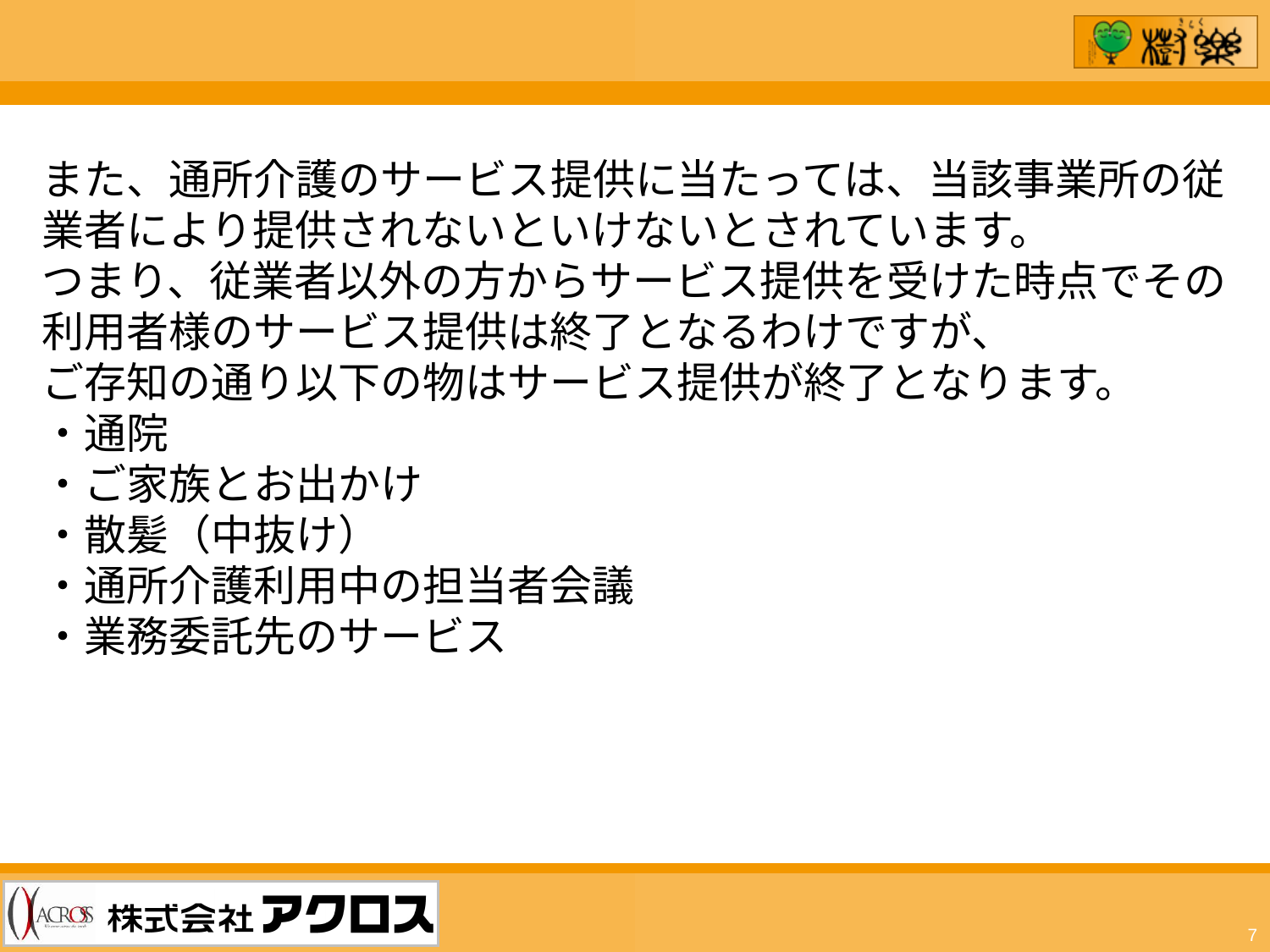

また、通所介護のサービス提供に当たっては、当該事業所の従業者により提供されないといけないとされています。
つまり、従業者以外の方からサービス提供を受けた時点でその利用者様のサービス提供は終了となるわけですが、
ご存知の通り以下の物はサービス提供が終了となります。
・通院
・ご家族とお出かけ
・散髪（中抜け）
・通所介護利用中の担当者会議
・業務委託先のサービス
7